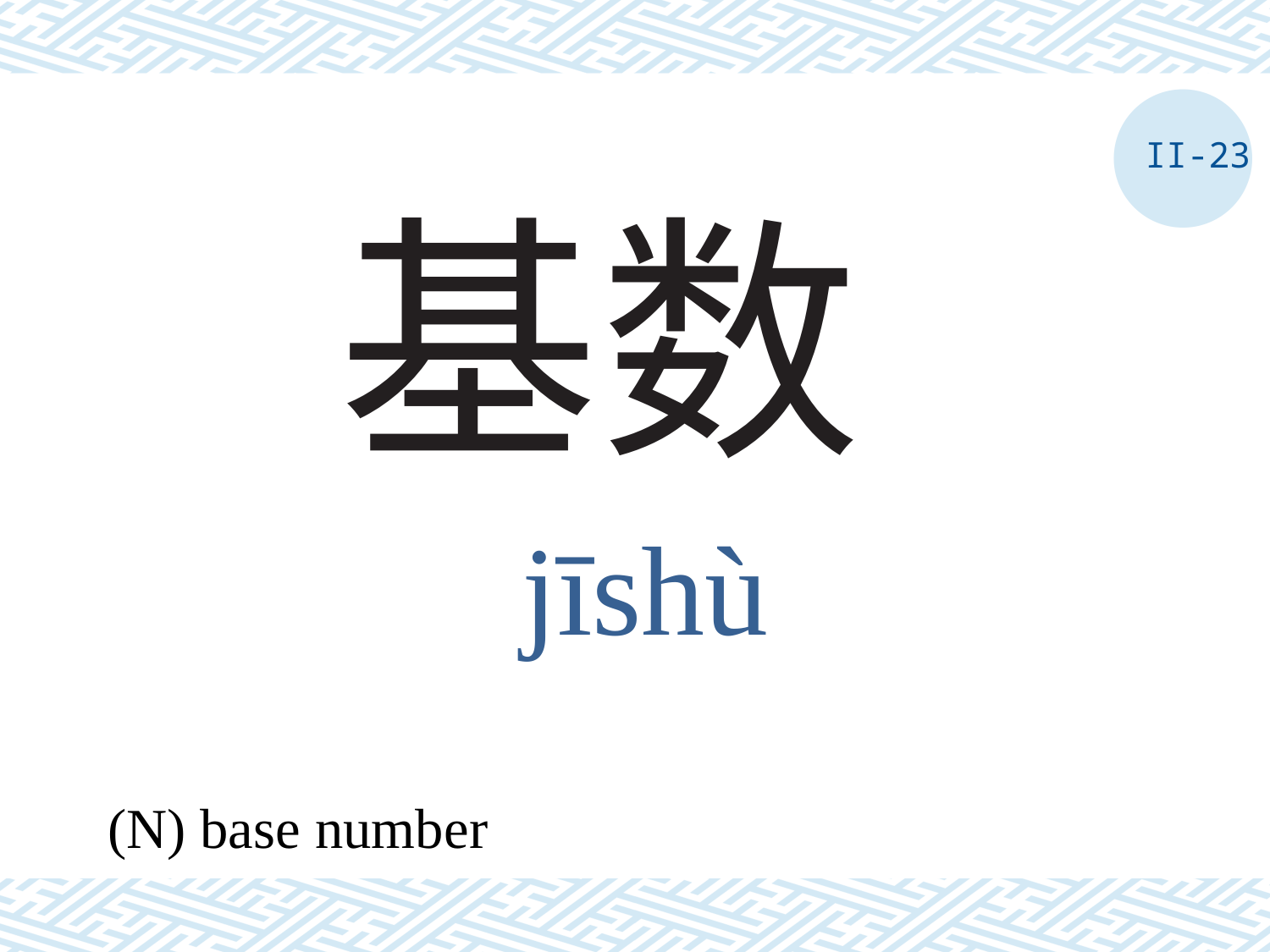

II-23

# 基数
jīshù
(N) base number